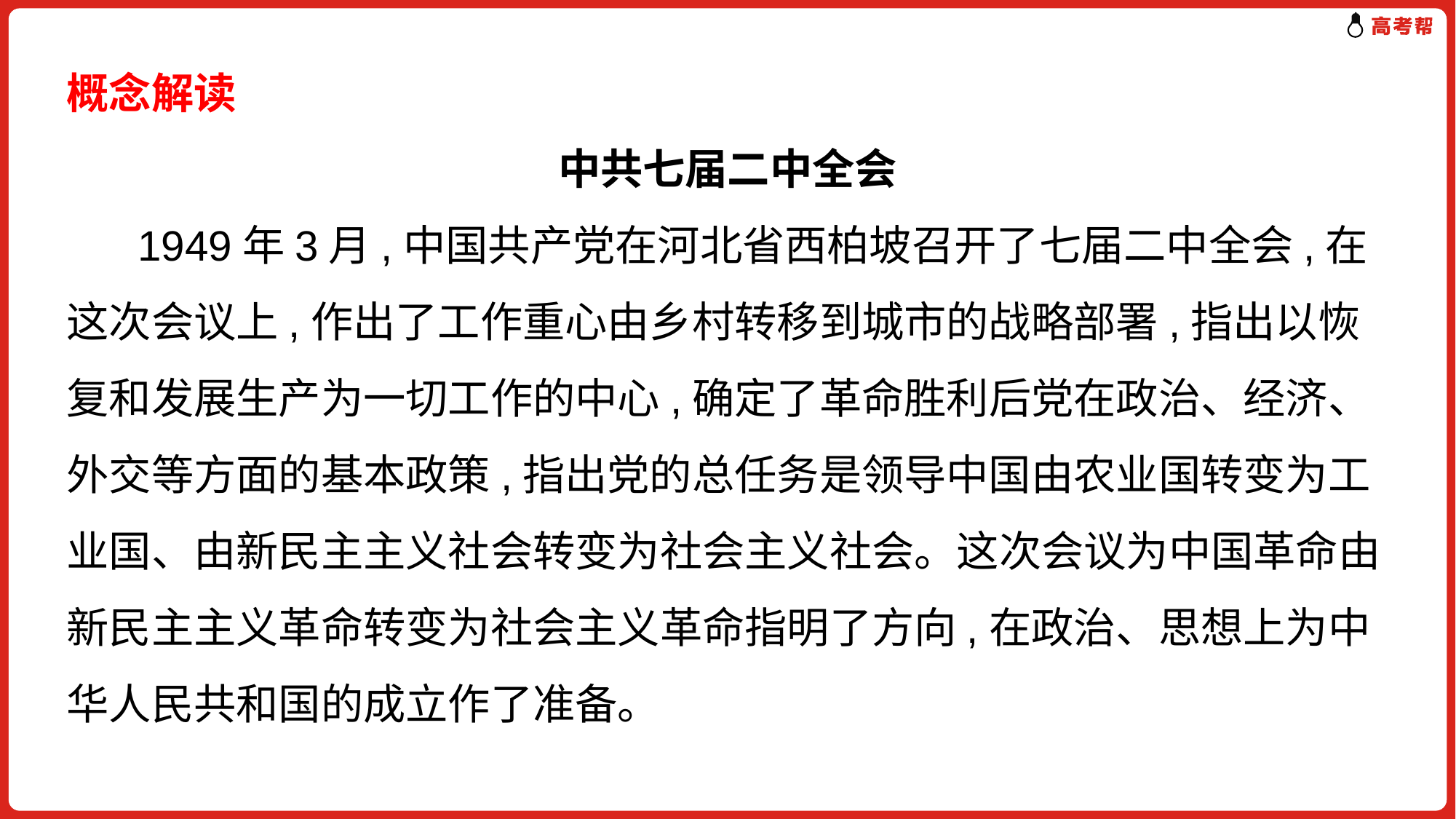

概念解读
中共七届二中全会
      1949年3月,中国共产党在河北省西柏坡召开了七届二中全会,在这次会议上,作出了工作重心由乡村转移到城市的战略部署,指出以恢复和发展生产为一切工作的中心,确定了革命胜利后党在政治、经济、外交等方面的基本政策,指出党的总任务是领导中国由农业国转变为工业国、由新民主主义社会转变为社会主义社会。这次会议为中国革命由新民主主义革命转变为社会主义革命指明了方向,在政治、思想上为中华人民共和国的成立作了准备。